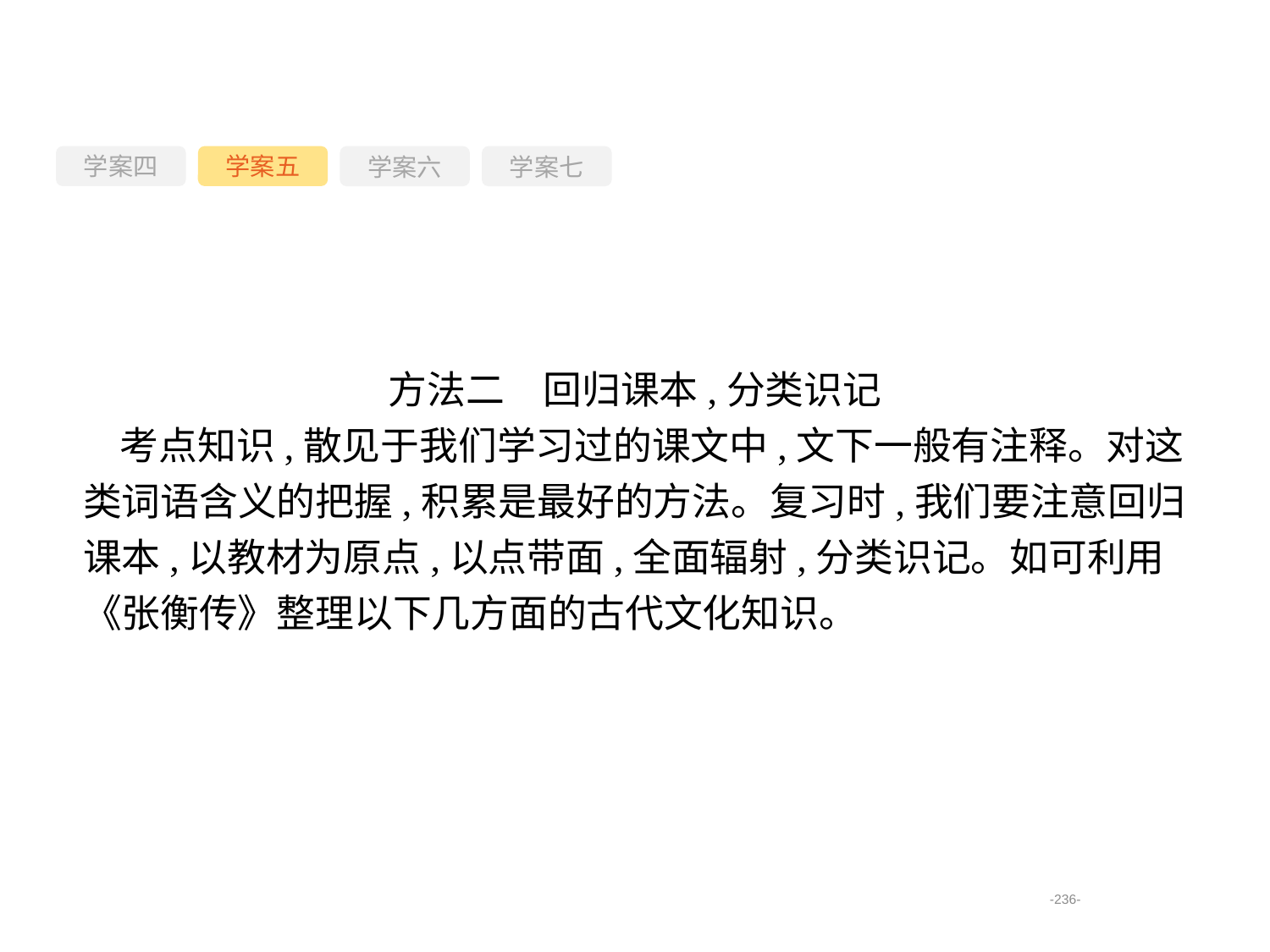

学案四
学案六
学案七
学案五
方法二　回归课本,分类识记
考点知识,散见于我们学习过的课文中,文下一般有注释。对这类词语含义的把握,积累是最好的方法。复习时,我们要注意回归课本,以教材为原点,以点带面,全面辐射,分类识记。如可利用《张衡传》整理以下几方面的古代文化知识。
-236-